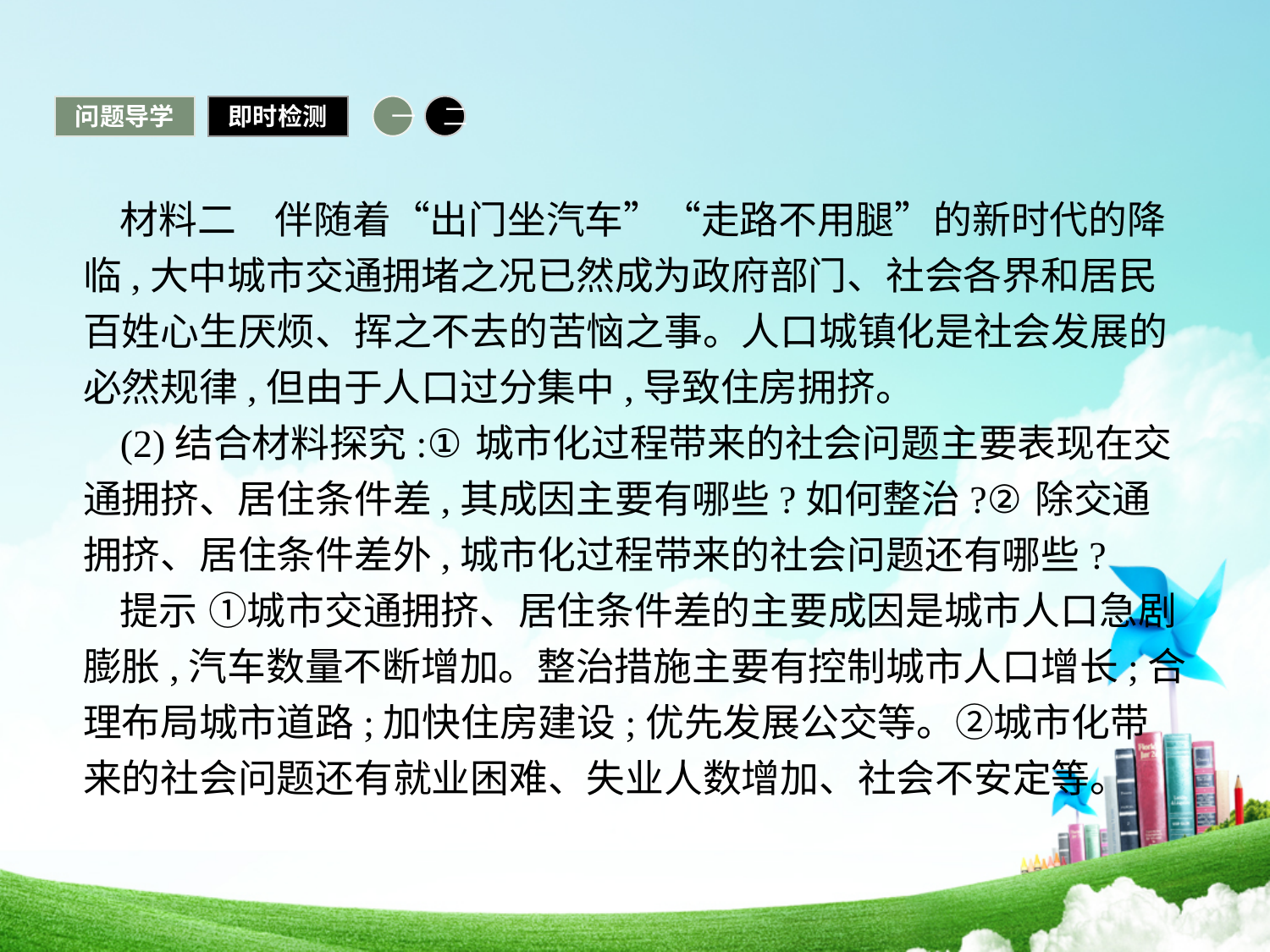

问题导学
即时检测
一
二
材料二　伴随着“出门坐汽车”“走路不用腿”的新时代的降临,大中城市交通拥堵之况已然成为政府部门、社会各界和居民百姓心生厌烦、挥之不去的苦恼之事。人口城镇化是社会发展的必然规律,但由于人口过分集中,导致住房拥挤。
(2)结合材料探究:①城市化过程带来的社会问题主要表现在交通拥挤、居住条件差,其成因主要有哪些?如何整治?②除交通拥挤、居住条件差外,城市化过程带来的社会问题还有哪些?
提示 ①城市交通拥挤、居住条件差的主要成因是城市人口急剧膨胀,汽车数量不断增加。整治措施主要有控制城市人口增长;合理布局城市道路;加快住房建设;优先发展公交等。②城市化带来的社会问题还有就业困难、失业人数增加、社会不安定等。